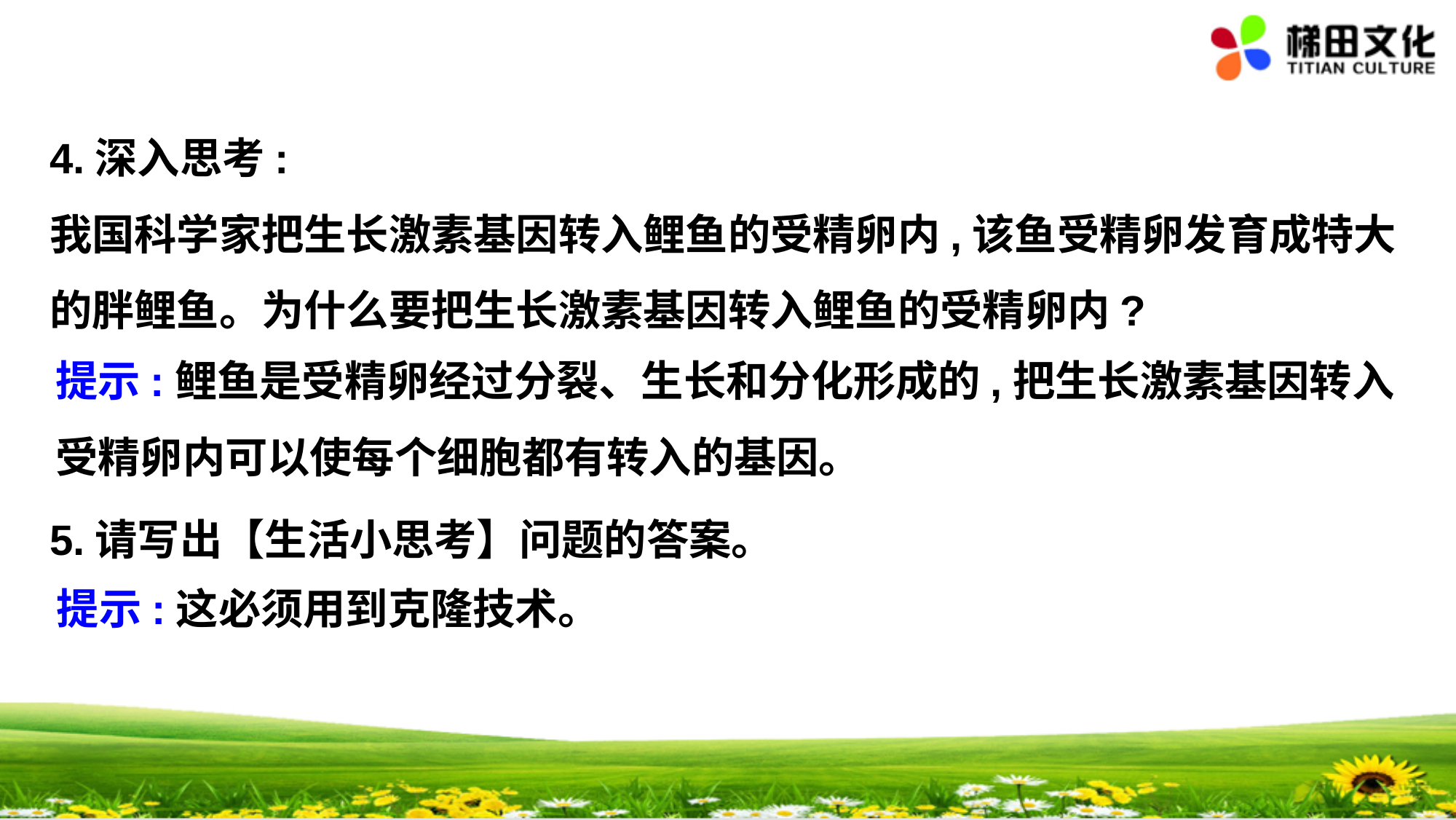

4.深入思考:
我国科学家把生长激素基因转入鲤鱼的受精卵内,该鱼受精卵发育成特大
的胖鲤鱼。为什么要把生长激素基因转入鲤鱼的受精卵内?

5.请写出【生活小思考】问题的答案。

提示:鲤鱼是受精卵经过分裂、生长和分化形成的,把生长激素基因转入
受精卵内可以使每个细胞都有转入的基因。
提示:这必须用到克隆技术。